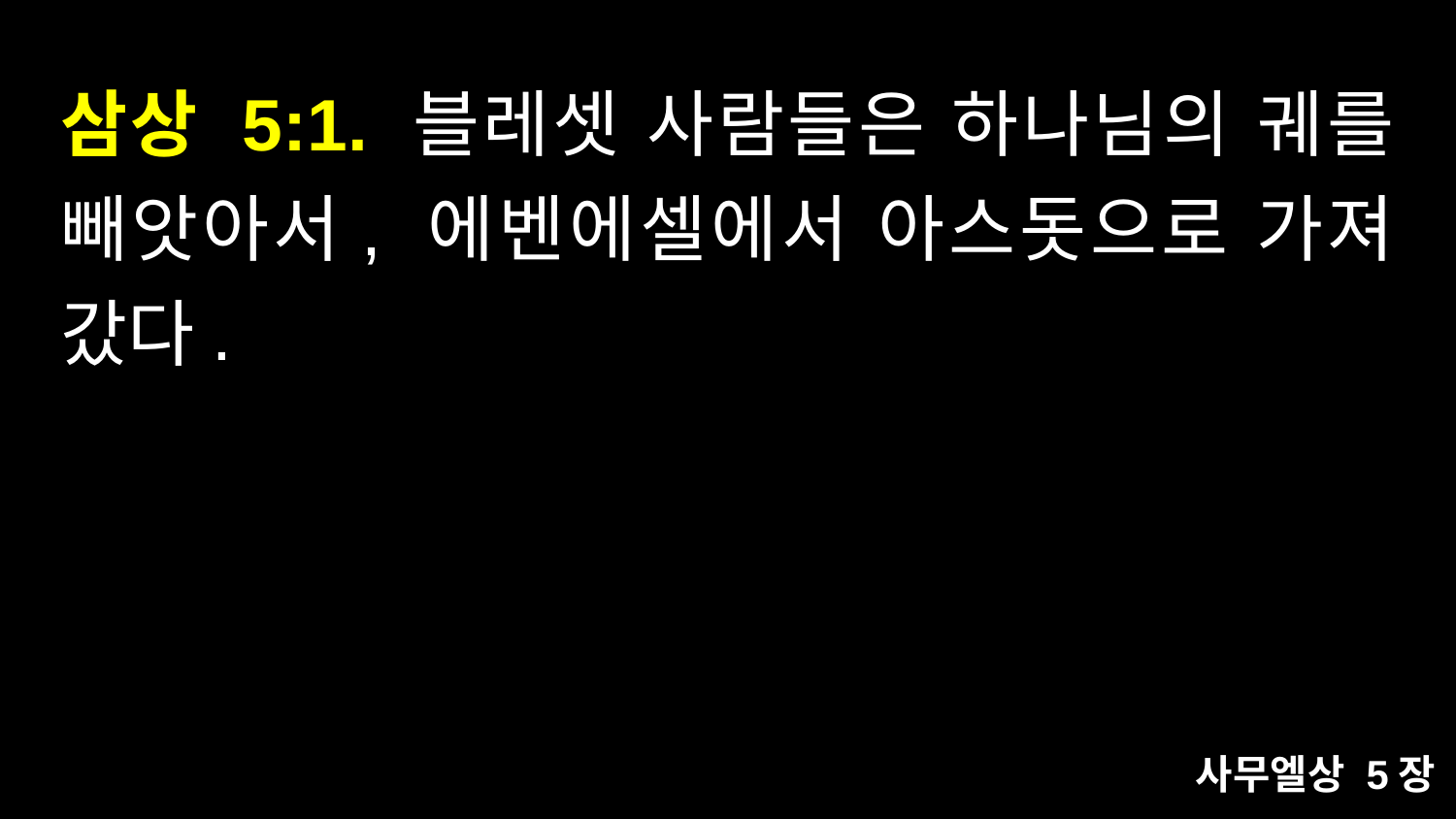

# 삼상 5:1. 블레셋 사람들은 하나님의 궤를 빼앗아서, 에벤에셀에서 아스돗으로 가져 갔다.
사무엘상 5장